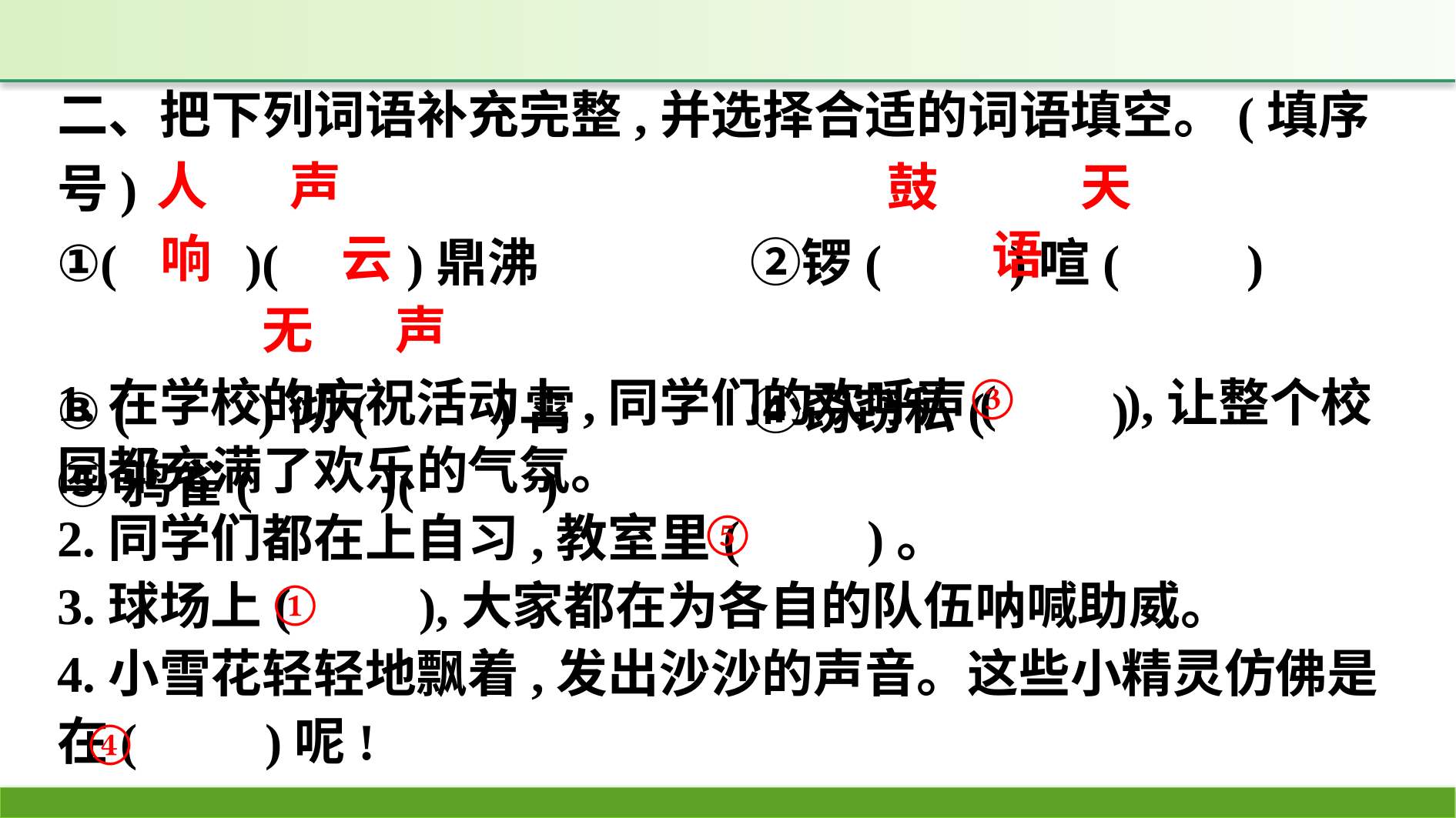

二、把下列词语补充完整,并选择合适的词语填空。(填序号)
①(　　)(　　)鼎沸　　　　	②锣(　　)喧(　　)
③ (　　)彻(　　)霄			④窃窃私(　　)
⑤鸦雀(　　)(　　)
人       声
鼓           天
语
响          云
无       声
1.在学校的庆祝活动上,同学们的欢呼声(　　),让整个校园都充满了欢乐的气氛。
2.同学们都在上自习,教室里(　　)。
3.球场上(　　),大家都在为各自的队伍呐喊助威。
4.小雪花轻轻地飘着,发出沙沙的声音。这些小精灵仿佛是在(　　)呢!
③
⑤
①
④